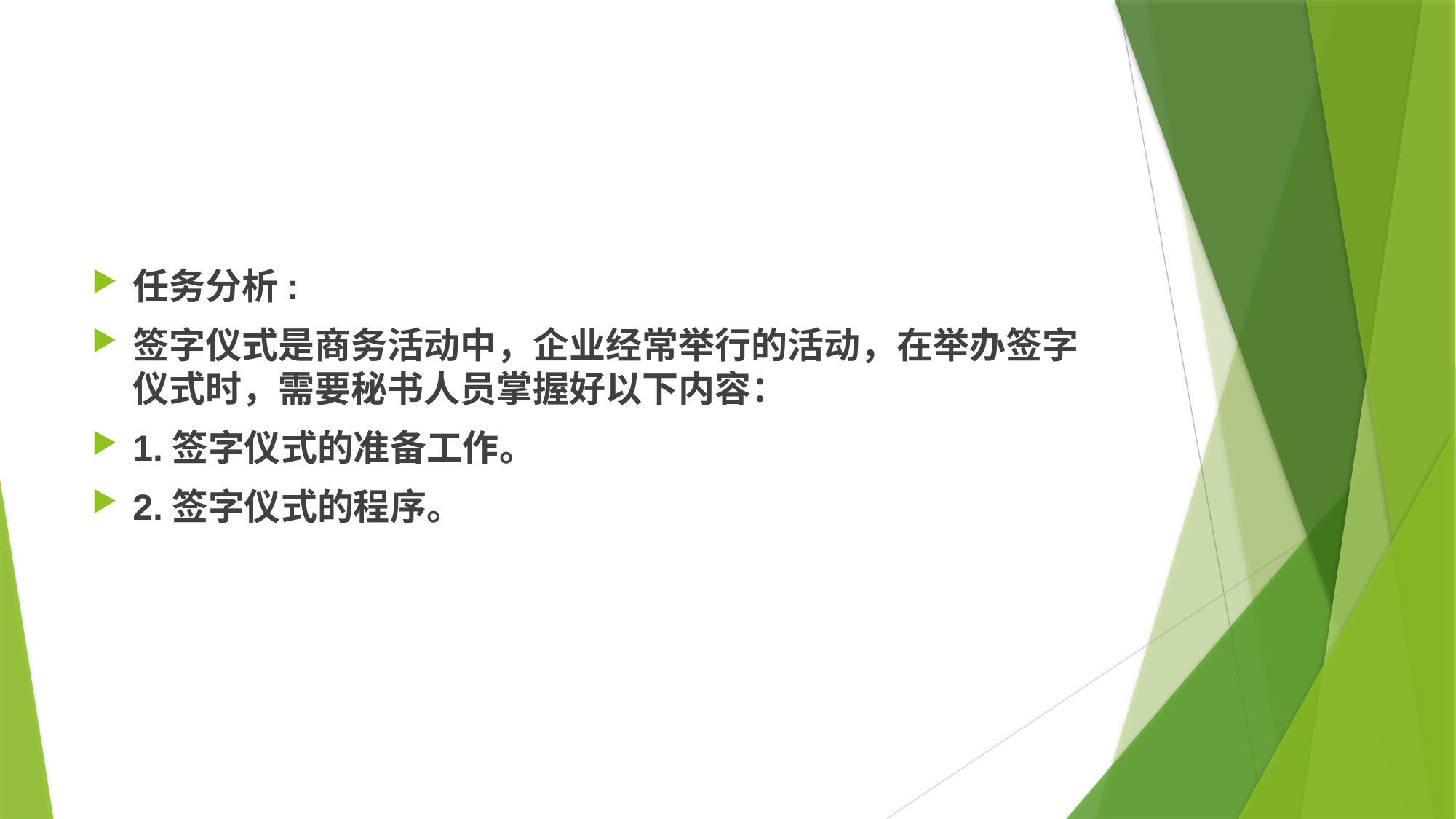

#
任务分析:
签字仪式是商务活动中，企业经常举行的活动，在举办签字仪式时，需要秘书人员掌握好以下内容：
1.签字仪式的准备工作。
2.签字仪式的程序。